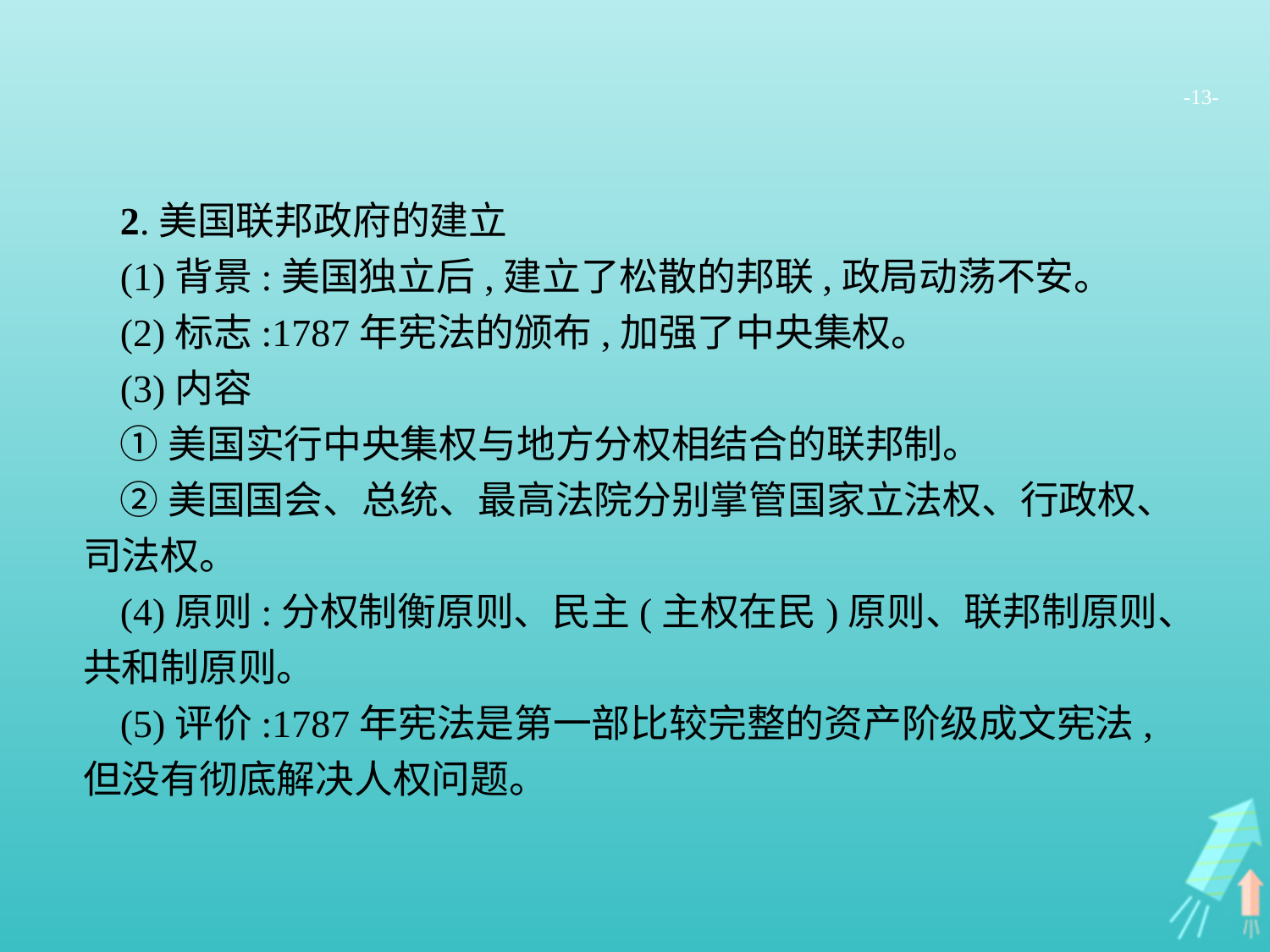

-13-
2.美国联邦政府的建立
(1)背景:美国独立后,建立了松散的邦联,政局动荡不安。
(2)标志:1787年宪法的颁布,加强了中央集权。
(3)内容
①美国实行中央集权与地方分权相结合的联邦制。
②美国国会、总统、最高法院分别掌管国家立法权、行政权、司法权。
(4)原则:分权制衡原则、民主(主权在民)原则、联邦制原则、共和制原则。
(5)评价:1787年宪法是第一部比较完整的资产阶级成文宪法,但没有彻底解决人权问题。